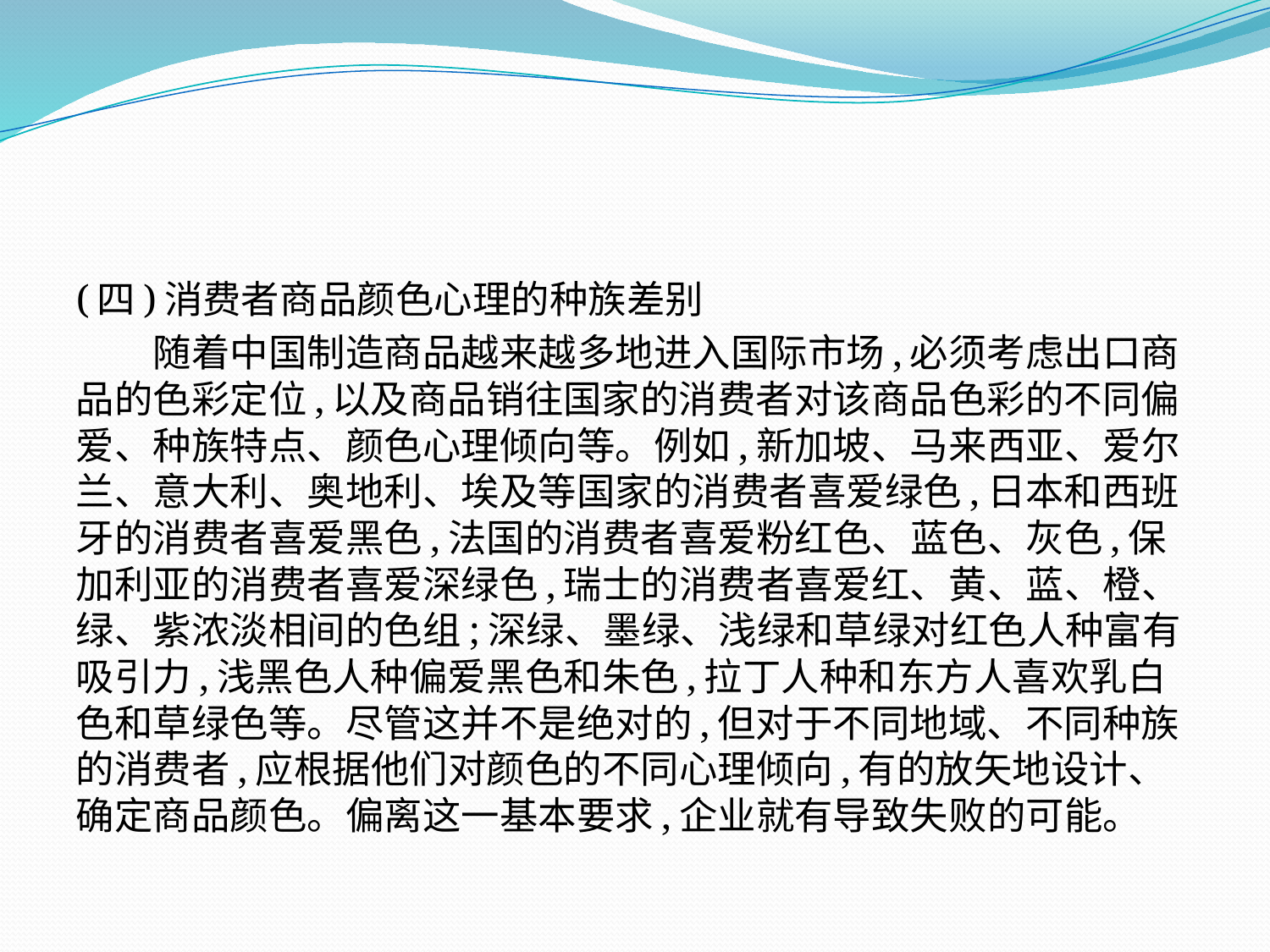

(四)消费者商品颜色心理的种族差别
　　随着中国制造商品越来越多地进入国际市场,必须考虑出口商品的色彩定位,以及商品销往国家的消费者对该商品色彩的不同偏爱、种族特点、颜色心理倾向等。例如,新加坡、马来西亚、爱尔兰、意大利、奥地利、埃及等国家的消费者喜爱绿色,日本和西班牙的消费者喜爱黑色,法国的消费者喜爱粉红色、蓝色、灰色,保加利亚的消费者喜爱深绿色,瑞士的消费者喜爱红、黄、蓝、橙、绿、紫浓淡相间的色组;深绿、墨绿、浅绿和草绿对红色人种富有吸引力,浅黑色人种偏爱黑色和朱色,拉丁人种和东方人喜欢乳白色和草绿色等。尽管这并不是绝对的,但对于不同地域、不同种族的消费者,应根据他们对颜色的不同心理倾向,有的放矢地设计、确定商品颜色。偏离这一基本要求,企业就有导致失败的可能。